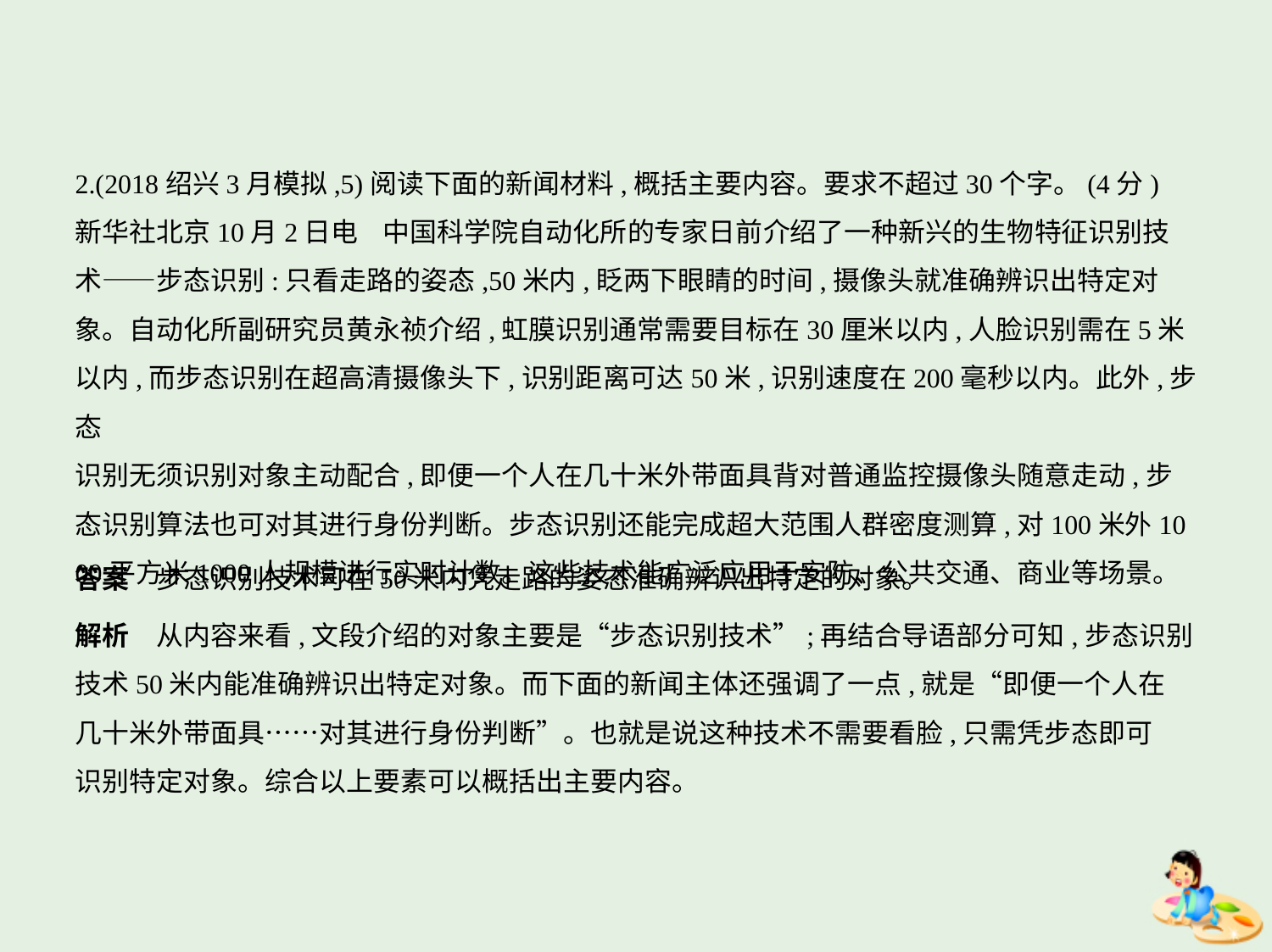

2.(2018绍兴3月模拟,5)阅读下面的新闻材料,概括主要内容。要求不超过30个字。(4分)
新华社北京10月2日电    中国科学院自动化所的专家日前介绍了一种新兴的生物特征识别技
术——步态识别:只看走路的姿态,50米内,眨两下眼睛的时间,摄像头就准确辨识出特定对
象。自动化所副研究员黄永祯介绍,虹膜识别通常需要目标在30厘米以内,人脸识别需在5米
以内,而步态识别在超高清摄像头下,识别距离可达50米,识别速度在200毫秒以内。此外,步态
识别无须识别对象主动配合,即便一个人在几十米外带面具背对普通监控摄像头随意走动,步
态识别算法也可对其进行身份判断。步态识别还能完成超大范围人群密度测算,对100米外10
00平方米1000人规模进行实时计数。这些技术能广泛应用于安防、公共交通、商业等场景。
答案　步态识别技术可在50米内凭走路的姿态准确辨识出特定的对象。
解析　从内容来看,文段介绍的对象主要是“步态识别技术”;再结合导语部分可知,步态识别
技术50米内能准确辨识出特定对象。而下面的新闻主体还强调了一点,就是“即便一个人在
几十米外带面具……对其进行身份判断”。也就是说这种技术不需要看脸,只需凭步态即可
识别特定对象。综合以上要素可以概括出主要内容。